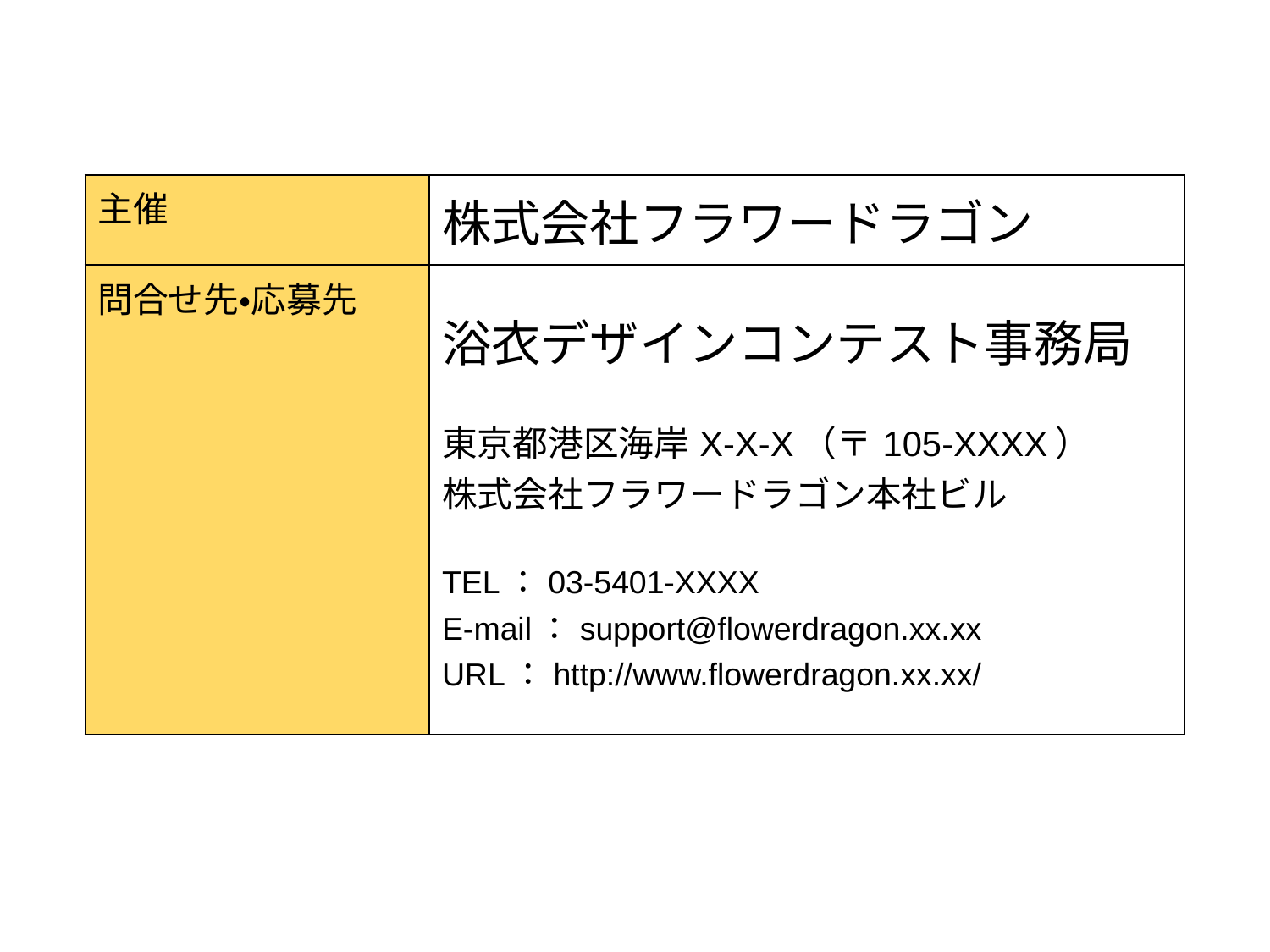

| 主催 | 株式会社フラワードラゴン |
| --- | --- |
| 問合せ先・応募先 | 浴衣デザインコンテスト事務局 東京都港区海岸X-X-X（〒105-XXXX） 株式会社フラワードラゴン本社ビル TEL：03-5401-XXXX E-mail：support@flowerdragon.xx.xx URL：http://www.flowerdragon.xx.xx/ |